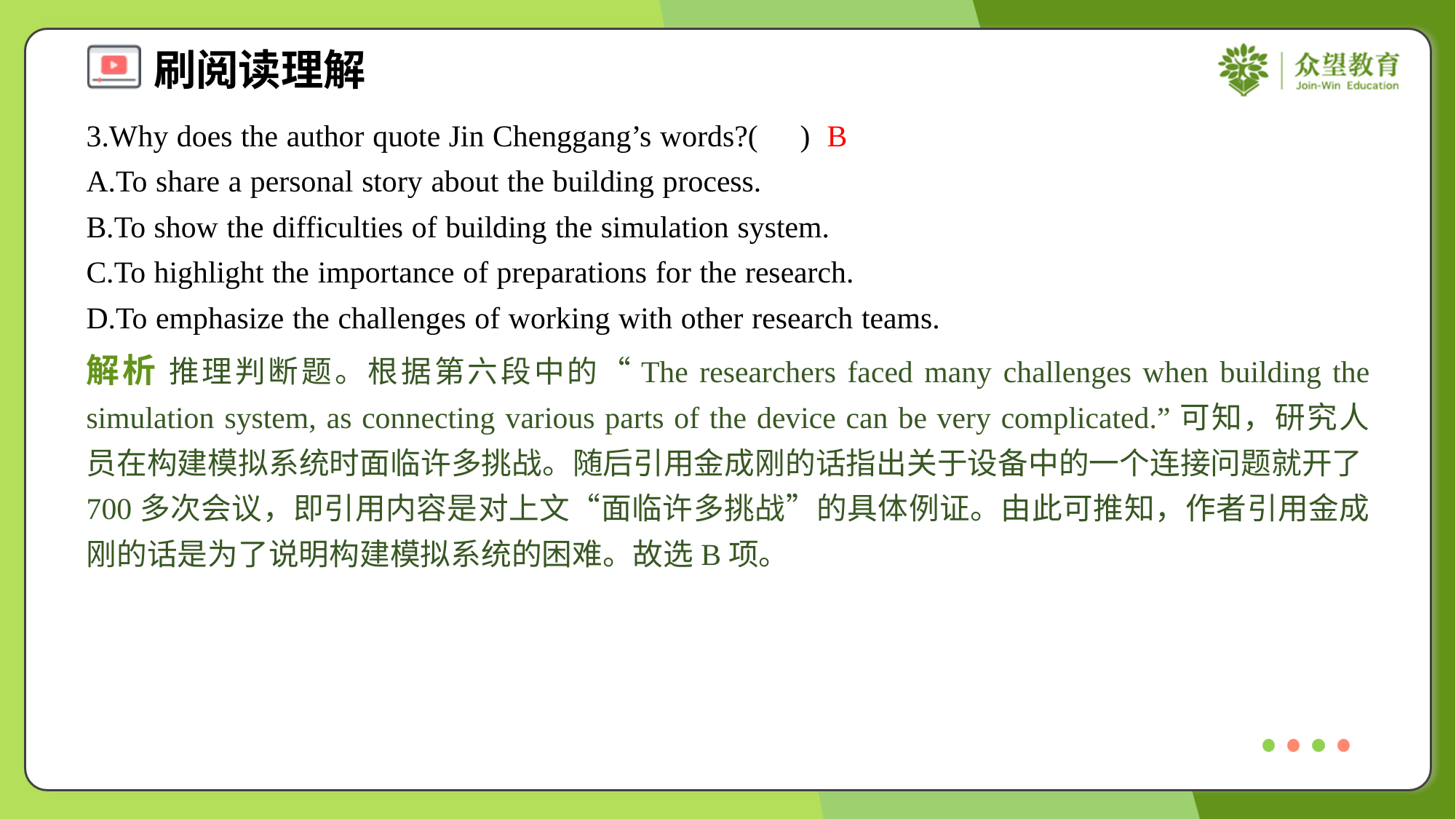

3.Why does the author quote Jin Chenggang’s words?(     )
B
A.To share a personal story about the building process.
B.To show the difficulties of building the simulation system.
C.To highlight the importance of preparations for the research.
D.To emphasize the challenges of working with other research teams.
解析 推理判断题。根据第六段中的“The researchers faced many challenges when building the simulation system, as connecting various parts of the device can be very complicated.”可知，研究人员在构建模拟系统时面临许多挑战。随后引用金成刚的话指出关于设备中的一个连接问题就开了700多次会议，即引用内容是对上文“面临许多挑战”的具体例证。由此可推知，作者引用金成刚的话是为了说明构建模拟系统的困难。故选B项。